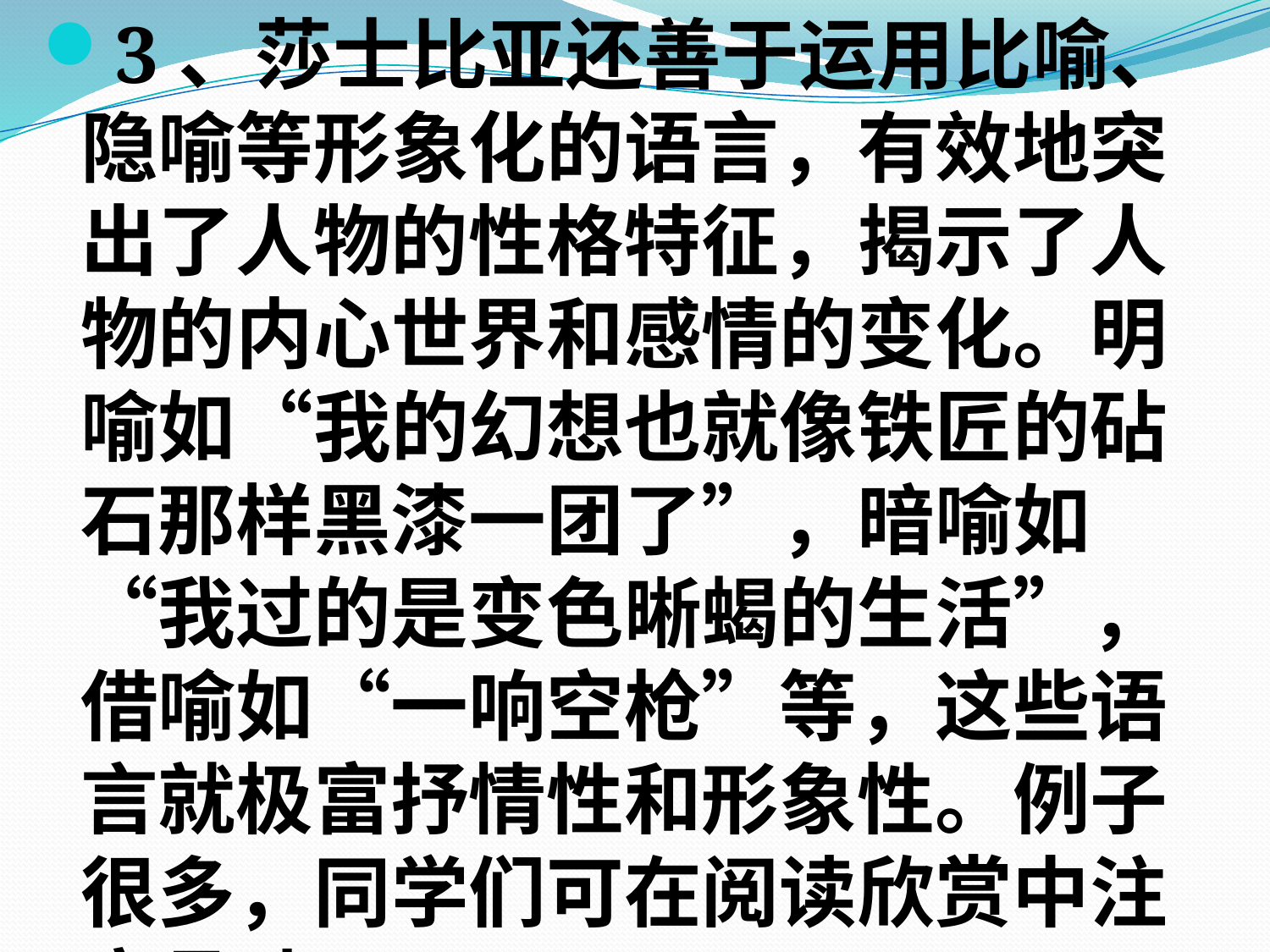

3、莎士比亚还善于运用比喻、隐喻等形象化的语言，有效地突出了人物的性格特征，揭示了人物的内心世界和感情的变化。明喻如“我的幻想也就像铁匠的砧石那样黑漆一团了”，暗喻如“我过的是变色晰蝎的生活”，借喻如“一响空枪”等，这些语言就极富抒情性和形象性。例子很多，同学们可在阅读欣赏中注意品味。